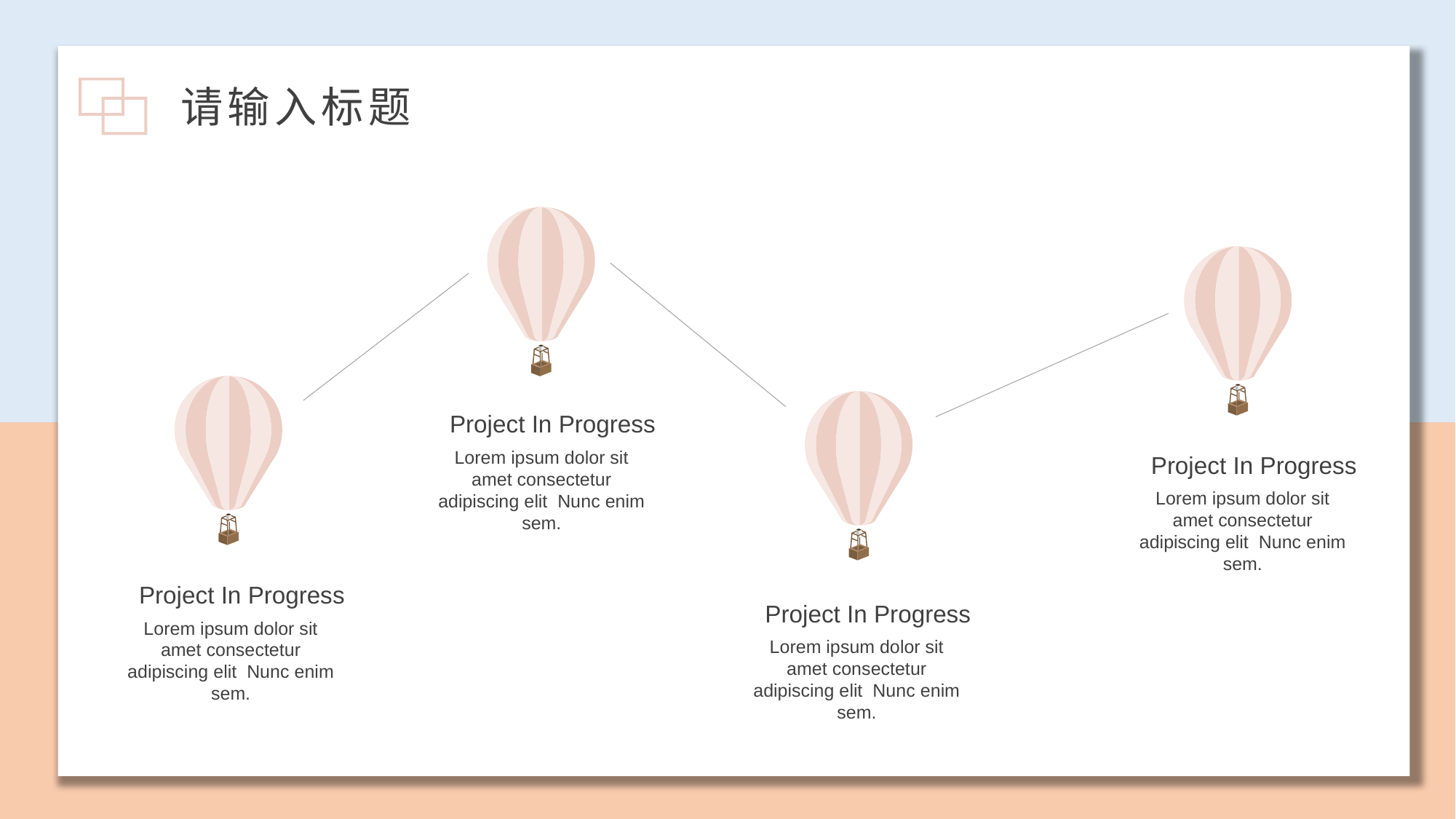

请输入标题

Project In Progress

Project In Progress
Lorem ipsum dolor sit amet consectetur adipiscing elit  Nunc enim sem.
Lorem ipsum dolor sit amet consectetur adipiscing elit  Nunc enim sem.
Project In Progress
Project In Progress
Lorem ipsum dolor sit amet consectetur adipiscing elit  Nunc enim sem.
Lorem ipsum dolor sit amet consectetur adipiscing elit  Nunc enim sem.